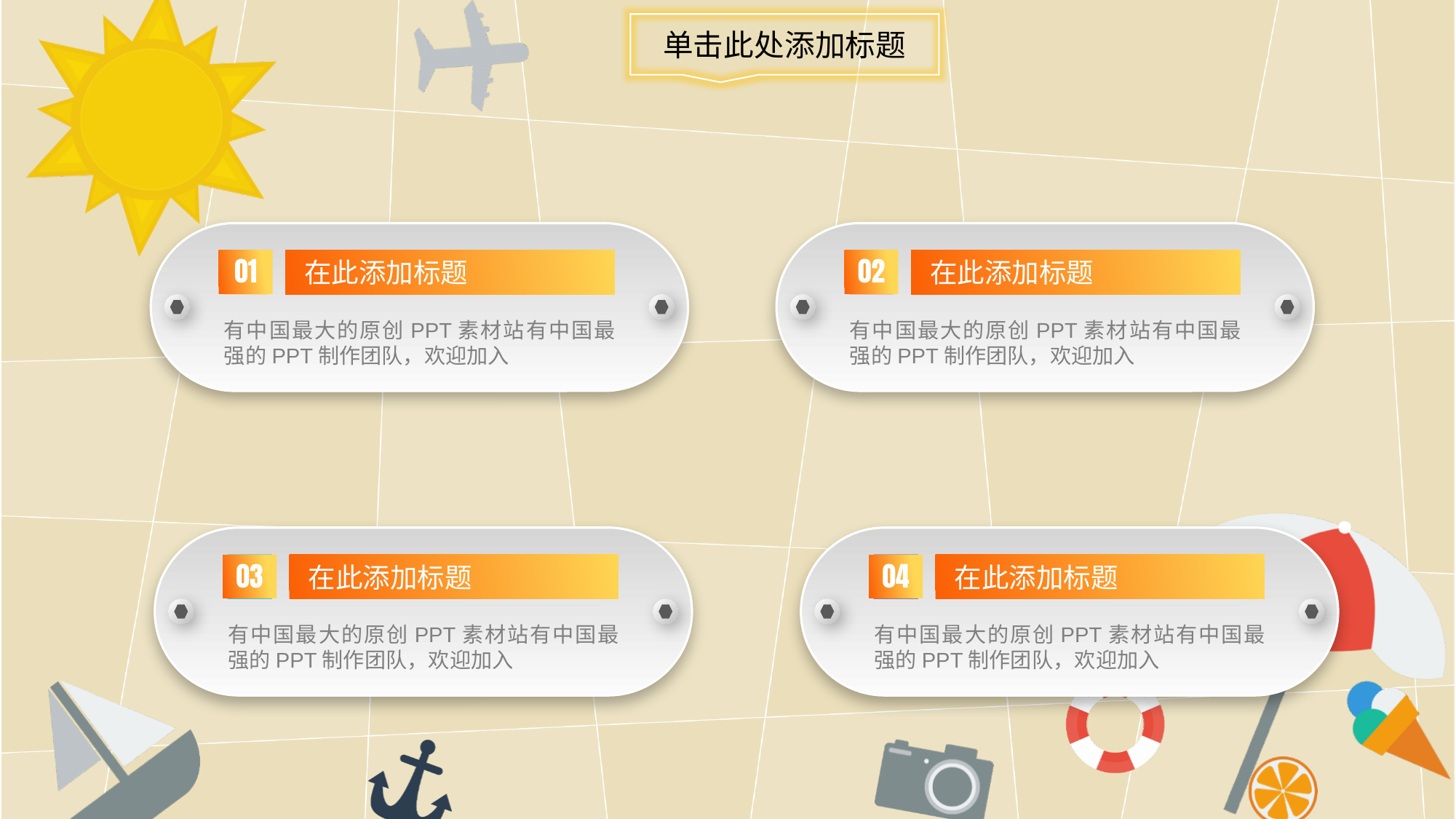

单击此处添加标题

01
在此添加标题

有中国最大的原创PPT素材站有中国最强的PPT制作团队，欢迎加入

02
在此添加标题

有中国最大的原创PPT素材站有中国最强的PPT制作团队，欢迎加入

03
在此添加标题

有中国最大的原创PPT素材站有中国最强的PPT制作团队，欢迎加入

04
在此添加标题

有中国最大的原创PPT素材站有中国最强的PPT制作团队，欢迎加入